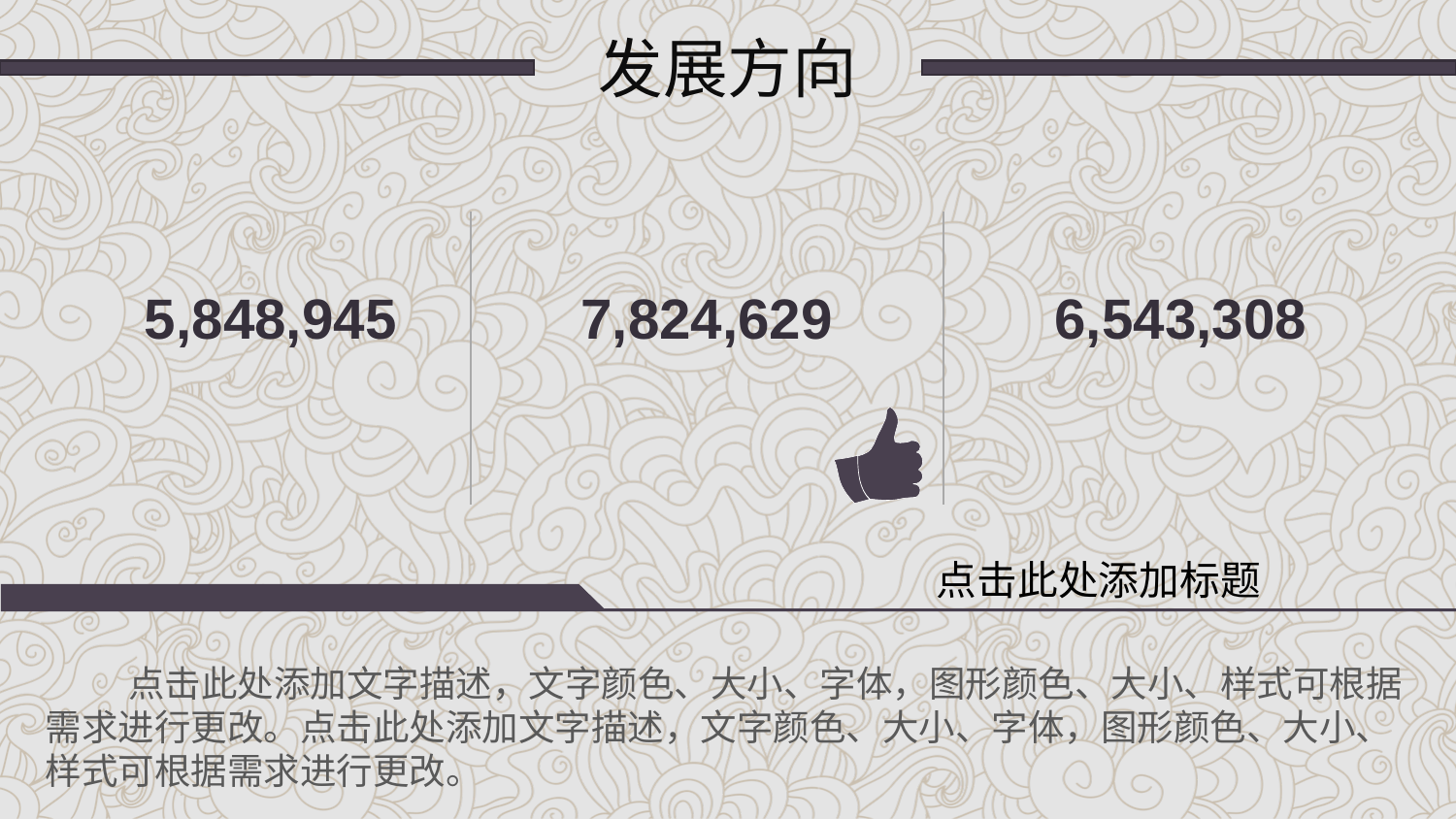

发展方向

5,848,945
7,824,629
6,543,308

点击此处添加标题

         点击此处添加文字描述，文字颜色、大小、字体，图形颜色、大小、样式可根据需求进行更改。点击此处添加文字描述，文字颜色、大小、字体，图形颜色、大小、样式可根据需求进行更改。